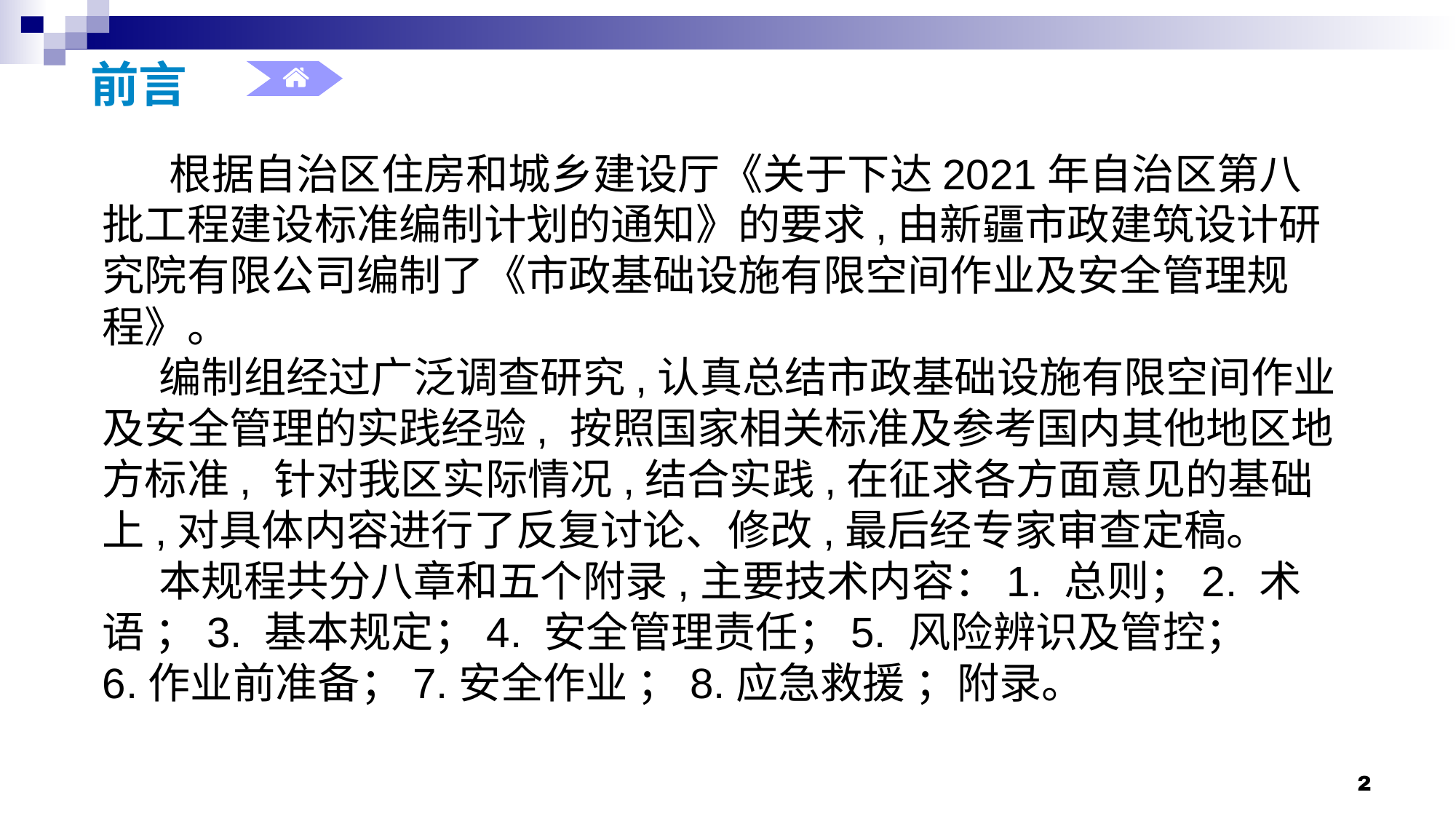

# 前言

      根据自治区住房和城乡建设厅《关于下达2021年自治区第八批工程建设标准编制计划的通知》的要求,由新疆市政建筑设计研究院有限公司编制了《市政基础设施有限空间作业及安全管理规程》。
      编制组经过广泛调查研究,认真总结市政基础设施有限空间作业及安全管理的实践经验, 按照国家相关标准及参考国内其他地区地方标准, 针对我区实际情况,结合实践,在征求各方面意见的基础上,对具体内容进行了反复讨论、修改,最后经专家审查定稿。
      本规程共分八章和五个附录,主要技术内容：1. 总则；2. 术语 ；3. 基本规定；4. 安全管理责任；5. 风险辨识及管控；
6.作业前准备；7.安全作业 ；8.应急救援 ；附录。
2